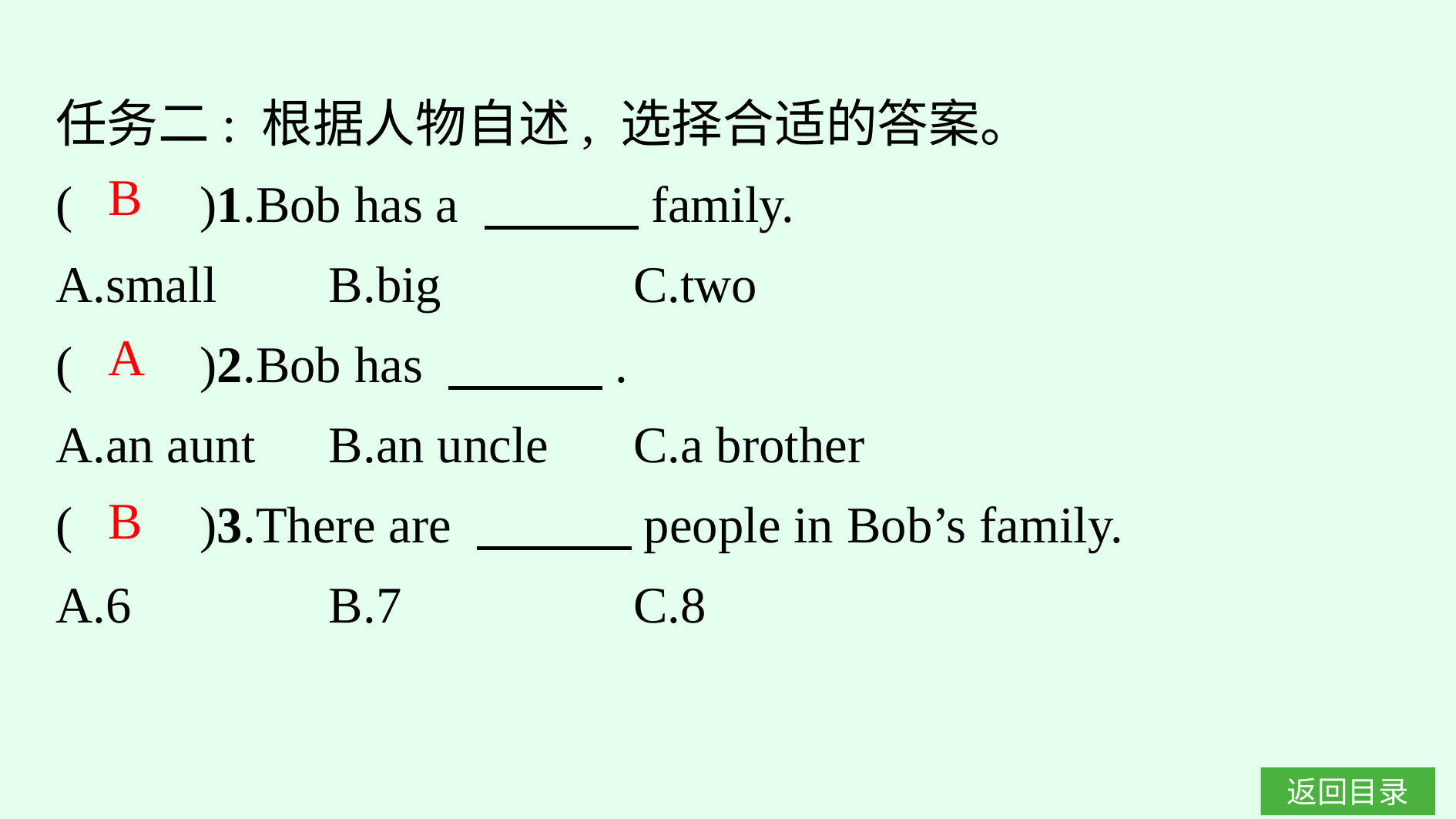

任务二: 根据人物自述, 选择合适的答案。
(　　)1.Bob has a 　　　family.
A.small　	B.big　　　	C.two
(　　)2.Bob has 　　　.
A.an aunt	B.an uncle		C.a brother
(　　)3.There are 　　　people in Bob’s family.
A.6		B.7			C.8
B
A
B